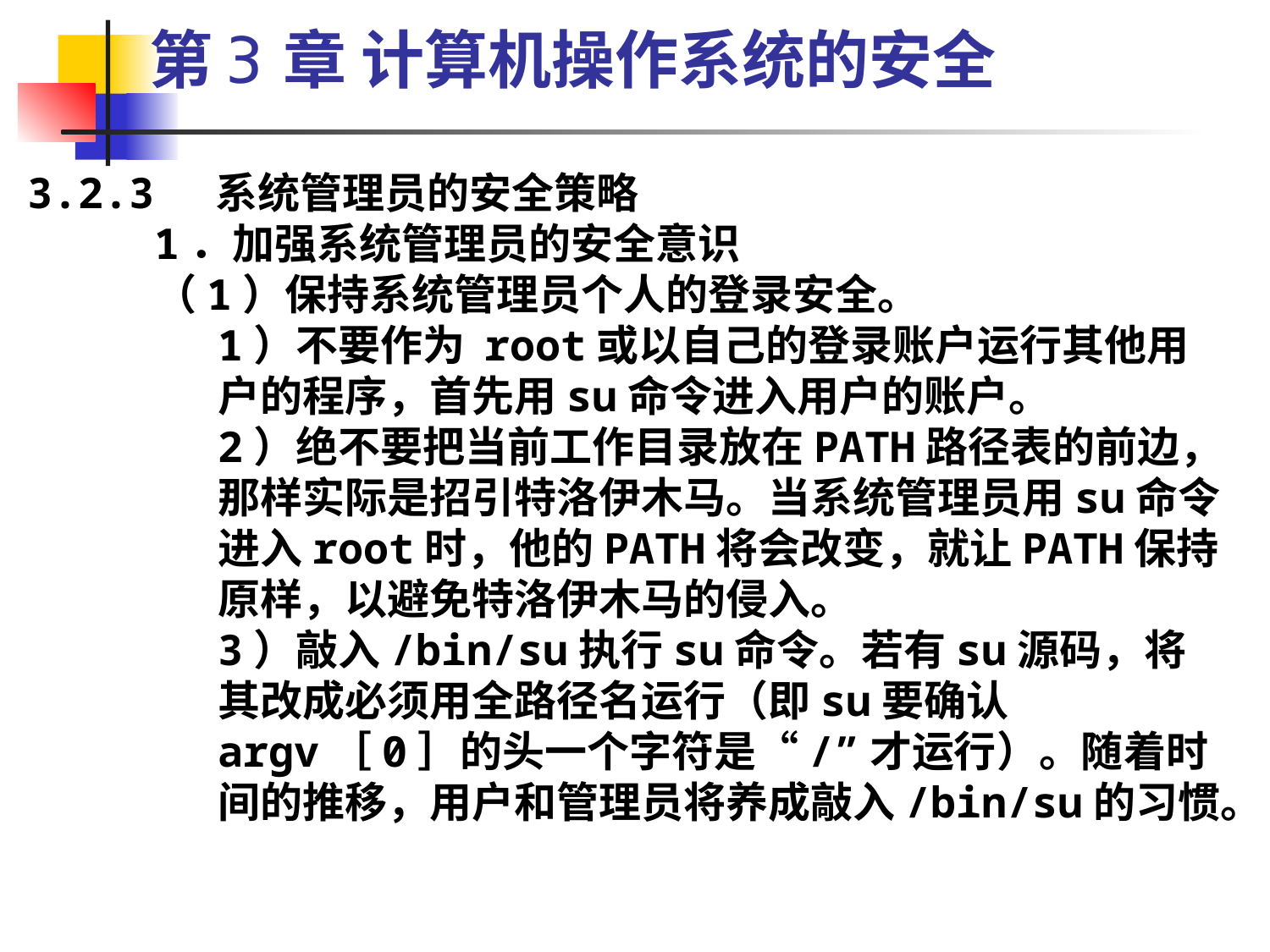

第3章 计算机操作系统的安全
3.2.3  系统管理员的安全策略
1．加强系统管理员的安全意识
（1）保持系统管理员个人的登录安全。
1）不要作为 root或以自己的登录账户运行其他用户的程序，首先用su命令进入用户的账户。
2）绝不要把当前工作目录放在PATH路径表的前边，那样实际是招引特洛伊木马。当系统管理员用su命令进入root时，他的PATH将会改变，就让PATH保持原样，以避免特洛伊木马的侵入。
3）敲入/bin/su执行su命令。若有su源码，将其改成必须用全路径名运行（即su要确认argv［0］的头一个字符是“/”才运行）。随着时间的推移，用户和管理员将养成敲入/bin/su的习惯。